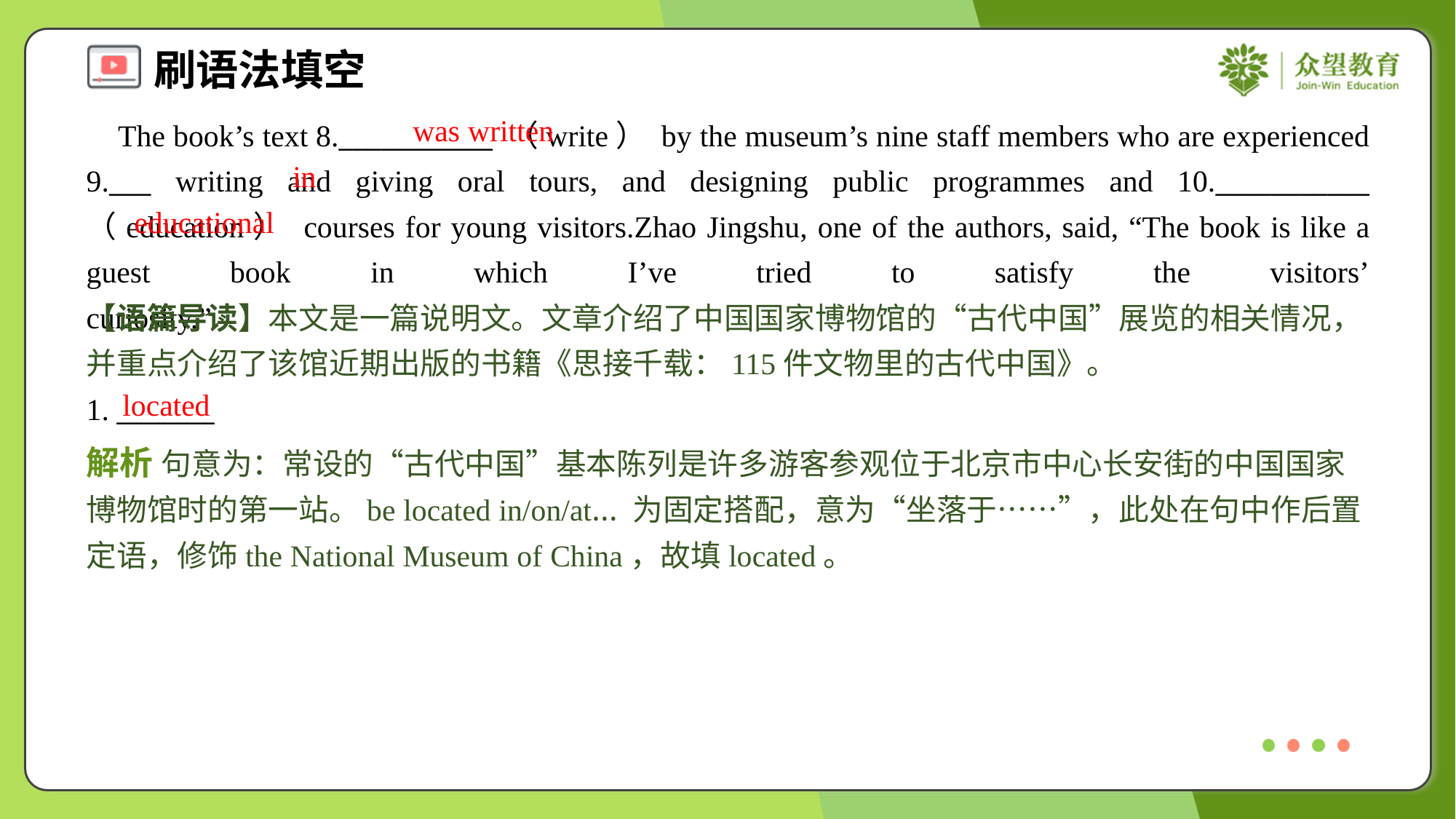

was written
    The book’s text 8.___________ （write） by the museum’s nine staff members who are experienced 9.___ writing and giving oral tours, and designing public programmes and 10.___________ （education） courses for young visitors.Zhao Jingshu, one of the authors, said, “The book is like a guest book in which I’ve tried to satisfy the visitors’ curiosity.”#1.1.2
in
educational
【语篇导读】本文是一篇说明文。文章介绍了中国国家博物馆的“古代中国”展览的相关情况，并重点介绍了该馆近期出版的书籍《思接千载：115件文物里的古代中国》。
located
1. _______
解析 句意为：常设的“古代中国”基本陈列是许多游客参观位于北京市中心长安街的中国国家博物馆时的第一站。be located in/on/at… 为固定搭配，意为“坐落于……”，此处在句中作后置定语，修饰the National Museum of China，故填located。